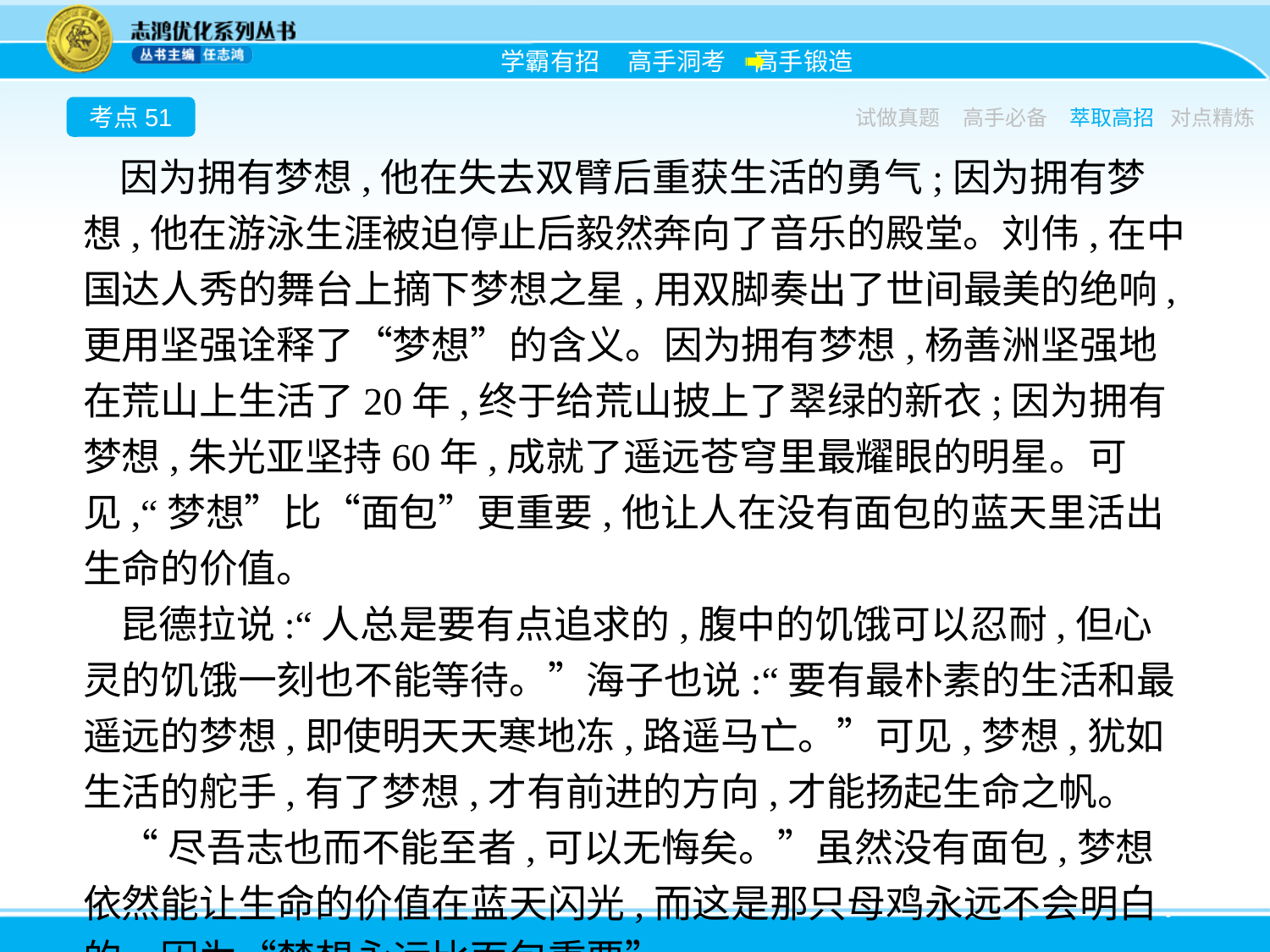

考点51
试做真题
高手必备
萃取高招
对点精炼
因为拥有梦想,他在失去双臂后重获生活的勇气;因为拥有梦想,他在游泳生涯被迫停止后毅然奔向了音乐的殿堂。刘伟,在中国达人秀的舞台上摘下梦想之星,用双脚奏出了世间最美的绝响,更用坚强诠释了“梦想”的含义。因为拥有梦想,杨善洲坚强地在荒山上生活了20年,终于给荒山披上了翠绿的新衣;因为拥有梦想,朱光亚坚持60年,成就了遥远苍穹里最耀眼的明星。可见,“梦想”比“面包”更重要,他让人在没有面包的蓝天里活出生命的价值。
昆德拉说:“人总是要有点追求的,腹中的饥饿可以忍耐,但心灵的饥饿一刻也不能等待。”海子也说:“要有最朴素的生活和最遥远的梦想,即使明天天寒地冻,路遥马亡。”可见,梦想,犹如生活的舵手,有了梦想,才有前进的方向,才能扬起生命之帆。
“尽吾志也而不能至者,可以无悔矣。”虽然没有面包,梦想依然能让生命的价值在蓝天闪光,而这是那只母鸡永远不会明白的。因为“梦想永远比面包重要”。